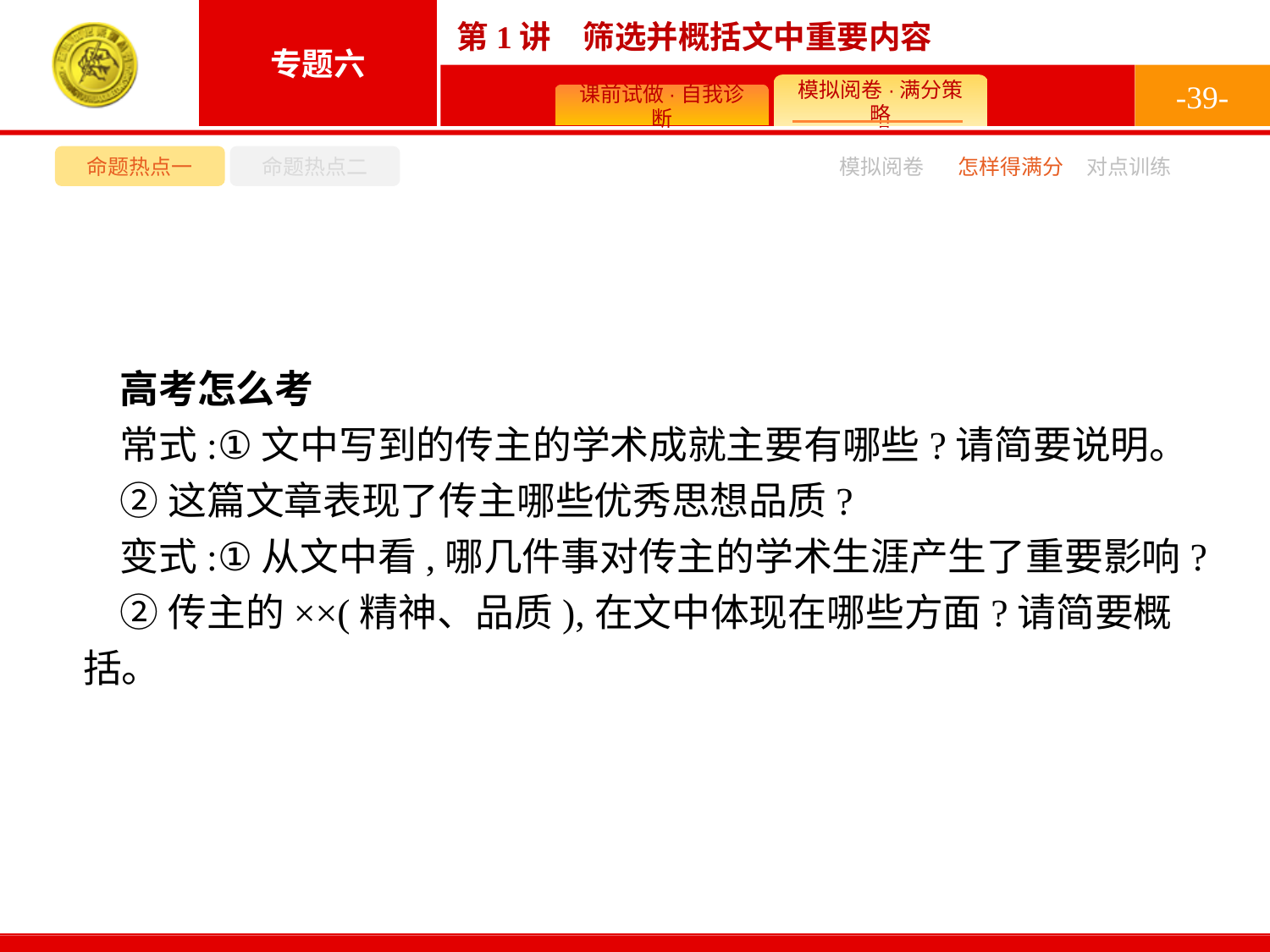

-39-
命题热点一
命题热点二
模拟阅卷
怎样得满分
对点训练
高考怎么考
常式:①文中写到的传主的学术成就主要有哪些?请简要说明。
②这篇文章表现了传主哪些优秀思想品质?
变式:①从文中看,哪几件事对传主的学术生涯产生了重要影响?
②传主的××(精神、品质),在文中体现在哪些方面?请简要概括。